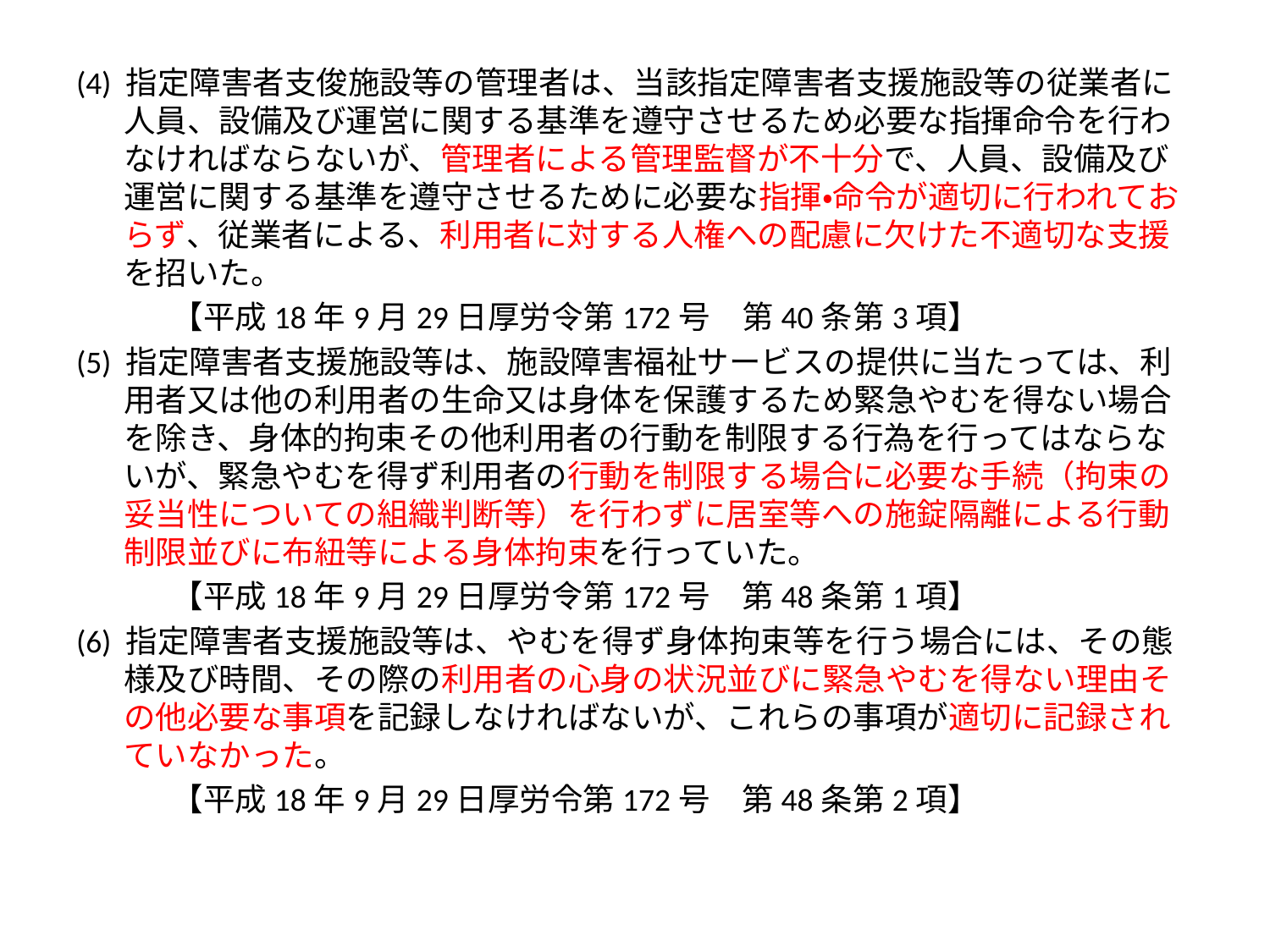

(4) 指定障害者支俊施設等の管理者は、当該指定障害者支援施設等の従業者に人員、設備及び運営に関する基準を遵守させるため必要な指揮命令を行わなければならないが、管理者による管理監督が不十分で、人員、設備及び運営に関する基準を遵守させるために必要な指揮・命令が適切に行われておらず、従業者による、利用者に対する人権への配慮に欠けた不適切な支援を招いた。
　　　【平成18年9月29日厚労令第172号　第40条第3項】
(5) 指定障害者支援施設等は、施設障害福祉サービスの提供に当たっては、利用者又は他の利用者の生命又は身体を保護するため緊急やむを得ない場合を除き、身体的拘束その他利用者の行動を制限する行為を行ってはならないが、緊急やむを得ず利用者の行動を制限する場合に必要な手続（拘束の妥当性についての組織判断等）を行わずに居室等への施錠隔離による行動制限並びに布紐等による身体拘束を行っていた。
　　　【平成18年9月29日厚労令第172号　第48条第1項】
(6) 指定障害者支援施設等は、やむを得ず身体拘束等を行う場合には、その態様及び時間、その際の利用者の心身の状況並びに緊急やむを得ない理由その他必要な事項を記録しなければないが、これらの事項が適切に記録されていなかった。
　　　【平成18年9月29日厚労令第172号　第48条第2項】